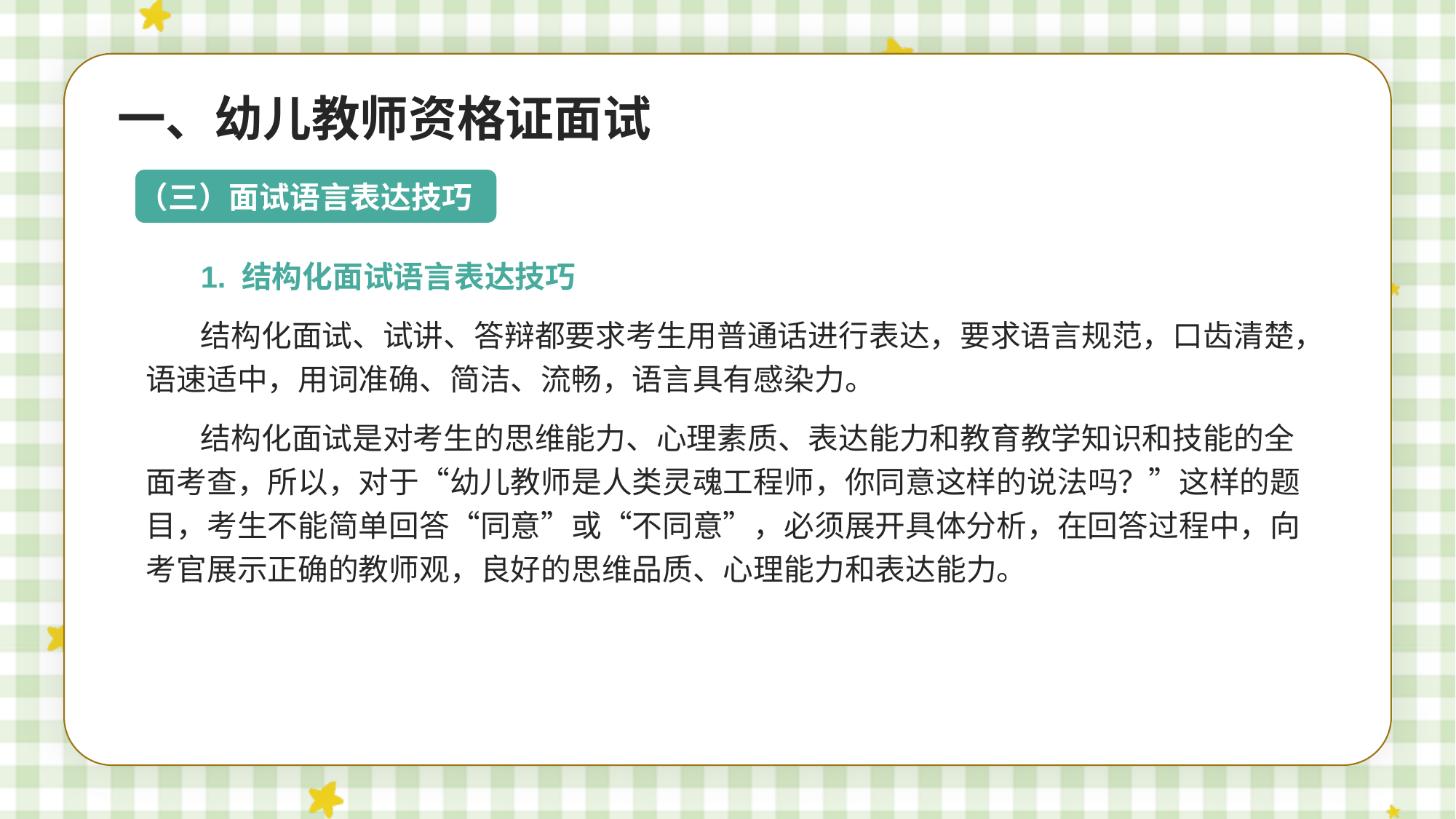

一、幼儿教师资格证面试
（三）面试语言表达技巧
1. 结构化面试语言表达技巧
结构化面试、试讲、答辩都要求考生用普通话进行表达，要求语言规范，口齿清楚，语速适中，用词准确、简洁、流畅，语言具有感染力。
结构化面试是对考生的思维能力、心理素质、表达能力和教育教学知识和技能的全面考查，所以，对于“幼儿教师是人类灵魂工程师，你同意这样的说法吗？”这样的题目，考生不能简单回答“同意”或“不同意”，必须展开具体分析，在回答过程中，向考官展示正确的教师观，良好的思维品质、心理能力和表达能力。